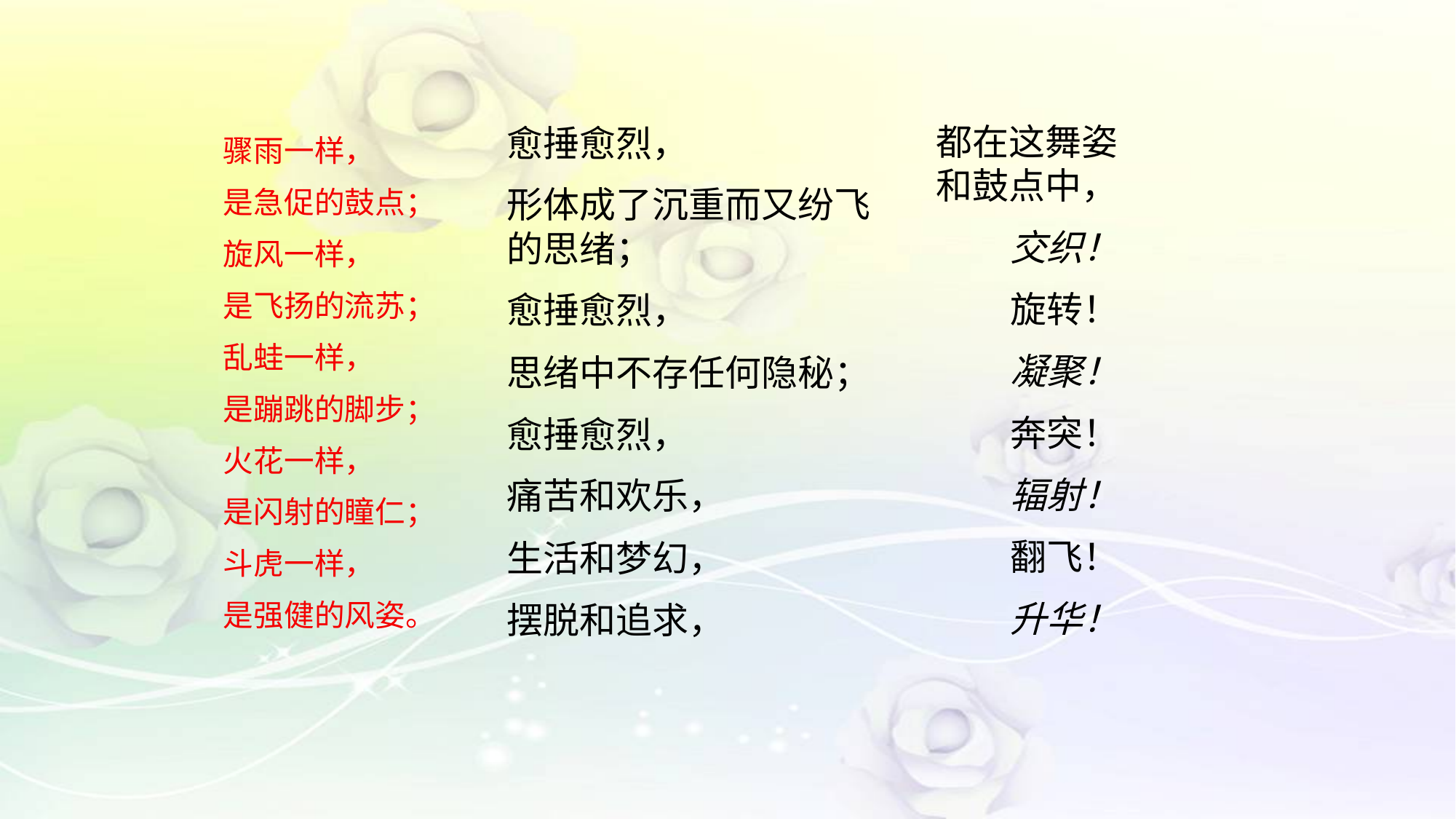

都在这舞姿和鼓点中，
        交织！
        旋转！
        凝聚！
        奔突！
        辐射！
        翻飞！
        升华！

愈捶愈烈，
形体成了沉重而又纷飞的思绪；
愈捶愈烈，
思绪中不存任何隐秘；
愈捶愈烈，
痛苦和欢乐，
生活和梦幻，
摆脱和追求，
骤雨一样，
是急促的鼓点；
旋风一样，
是飞扬的流苏；
乱蛙一样，
是蹦跳的脚步；
火花一样，
是闪射的瞳仁；
斗虎一样，
是强健的风姿。